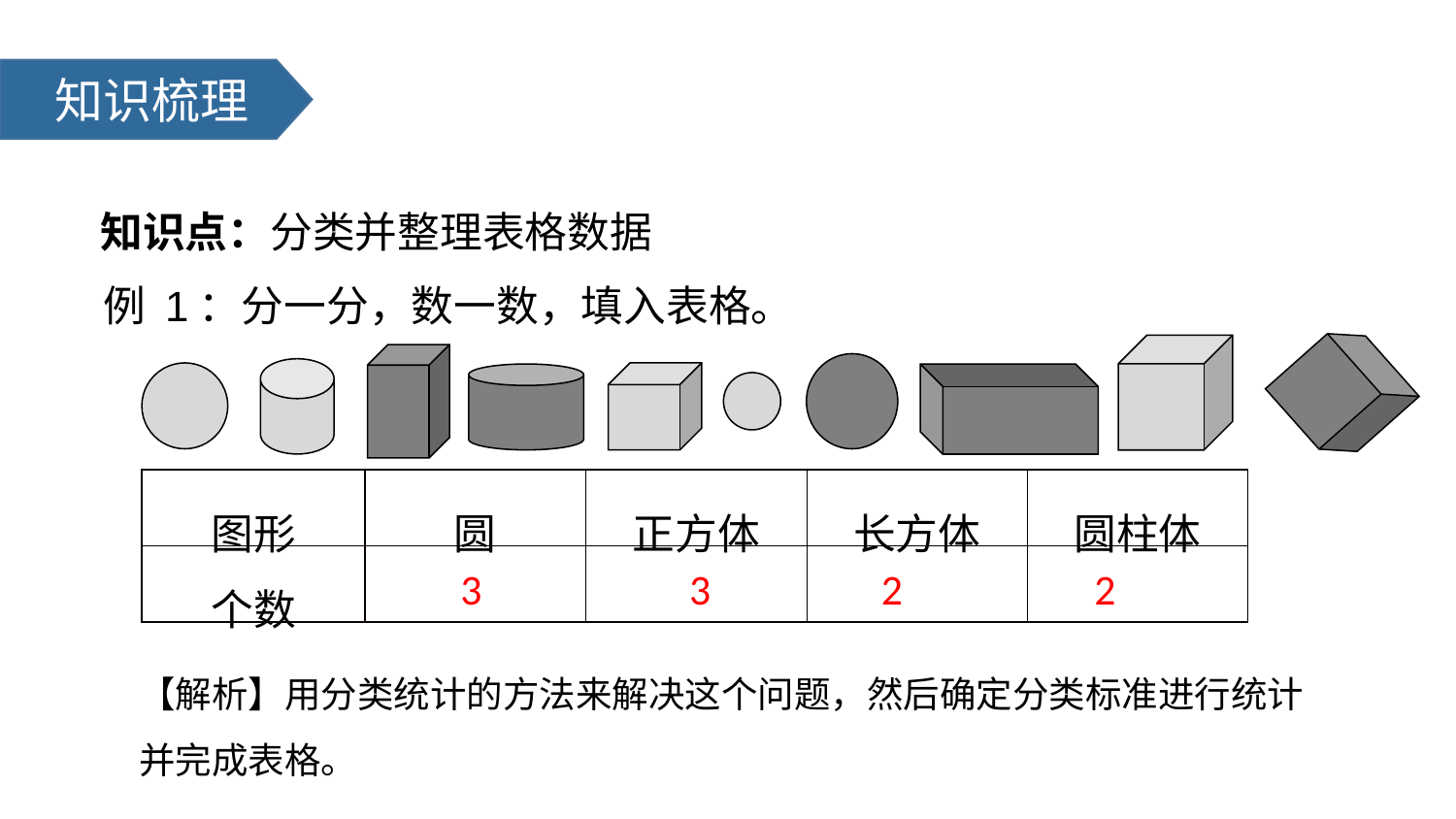

知识梳理
知识点：分类并整理表格数据
例 1：分一分，数一数，填入表格。

| 图形 | 圆 | 正方体 | 长方体 | 圆柱体 |
| --- | --- | --- | --- | --- |
| 个数 |  |  |  |  |
3
3
2
2
【解析】用分类统计的方法来解决这个问题，然后确定分类标准进行统计并完成表格。